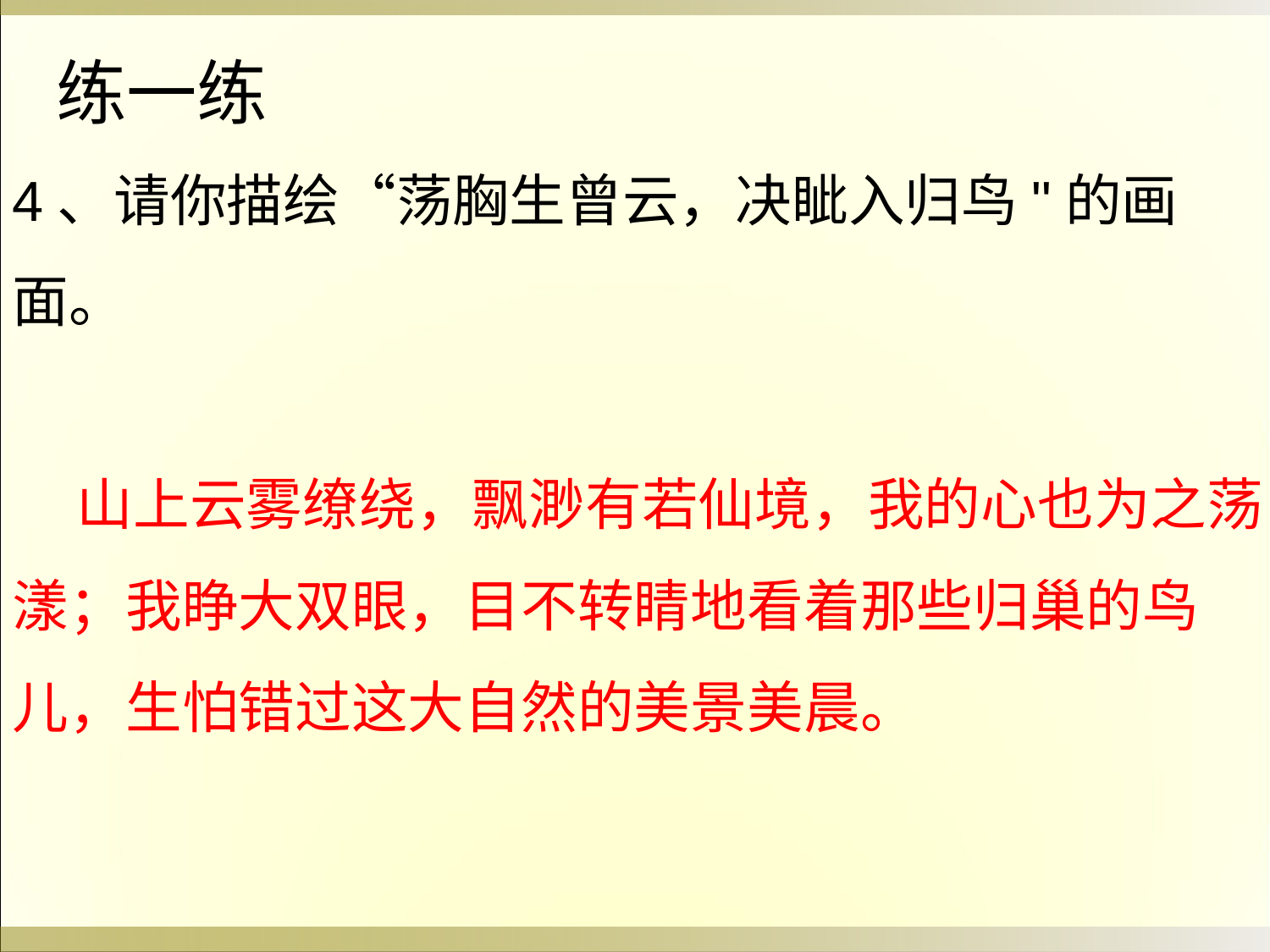

练一练
4、请你描绘“荡胸生曾云，决眦入归鸟"的画面。

    山上云雾缭绕，飘渺有若仙境，我的心也为之荡漾；我睁大双眼，目不转睛地看着那些归巢的鸟儿，生怕错过这大自然的美景美晨。